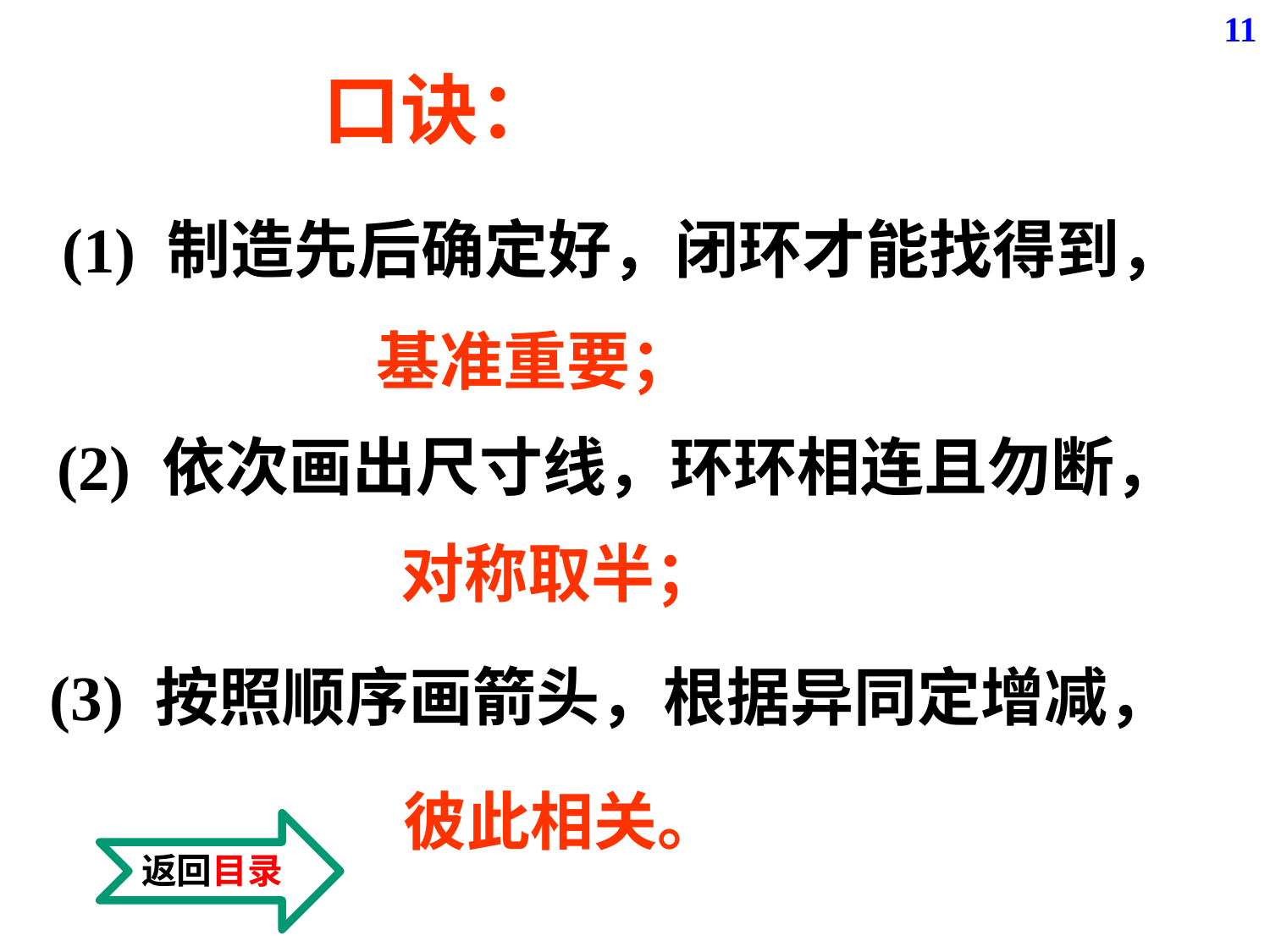

11
口诀：
 (1) 制造先后确定好，闭环才能找得到，
基准重要；
(2) 依次画出尺寸线，环环相连且勿断，
     对称取半；
(3) 按照顺序画箭头，根据异同定增减，
    彼此相关。
返回目录